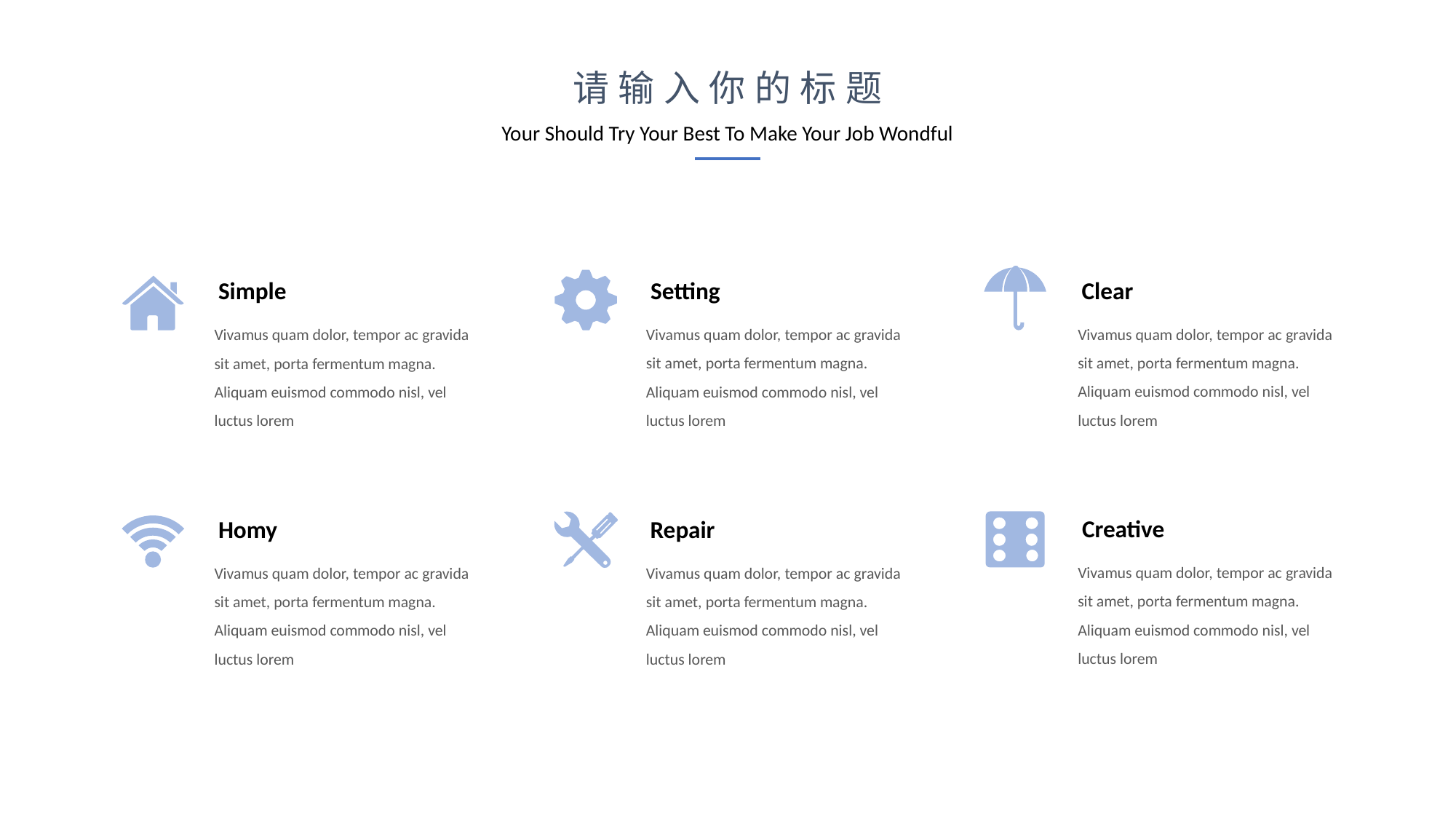

请输入你的标题
Your Should Try Your Best To Make Your Job Wondful

Clear
Setting
Simple

Vivamus quam dolor, tempor ac gravida sit amet, porta fermentum magna. Aliquam euismod commodo nisl, vel luctus lorem
Vivamus quam dolor, tempor ac gravida sit amet, porta fermentum magna. Aliquam euismod commodo nisl, vel luctus lorem
Vivamus quam dolor, tempor ac gravida sit amet, porta fermentum magna. Aliquam euismod commodo nisl, vel luctus lorem
Creative
Repair
Homy

Vivamus quam dolor, tempor ac gravida sit amet, porta fermentum magna. Aliquam euismod commodo nisl, vel luctus lorem
Vivamus quam dolor, tempor ac gravida sit amet, porta fermentum magna. Aliquam euismod commodo nisl, vel luctus lorem
Vivamus quam dolor, tempor ac gravida sit amet, porta fermentum magna. Aliquam euismod commodo nisl, vel luctus lorem